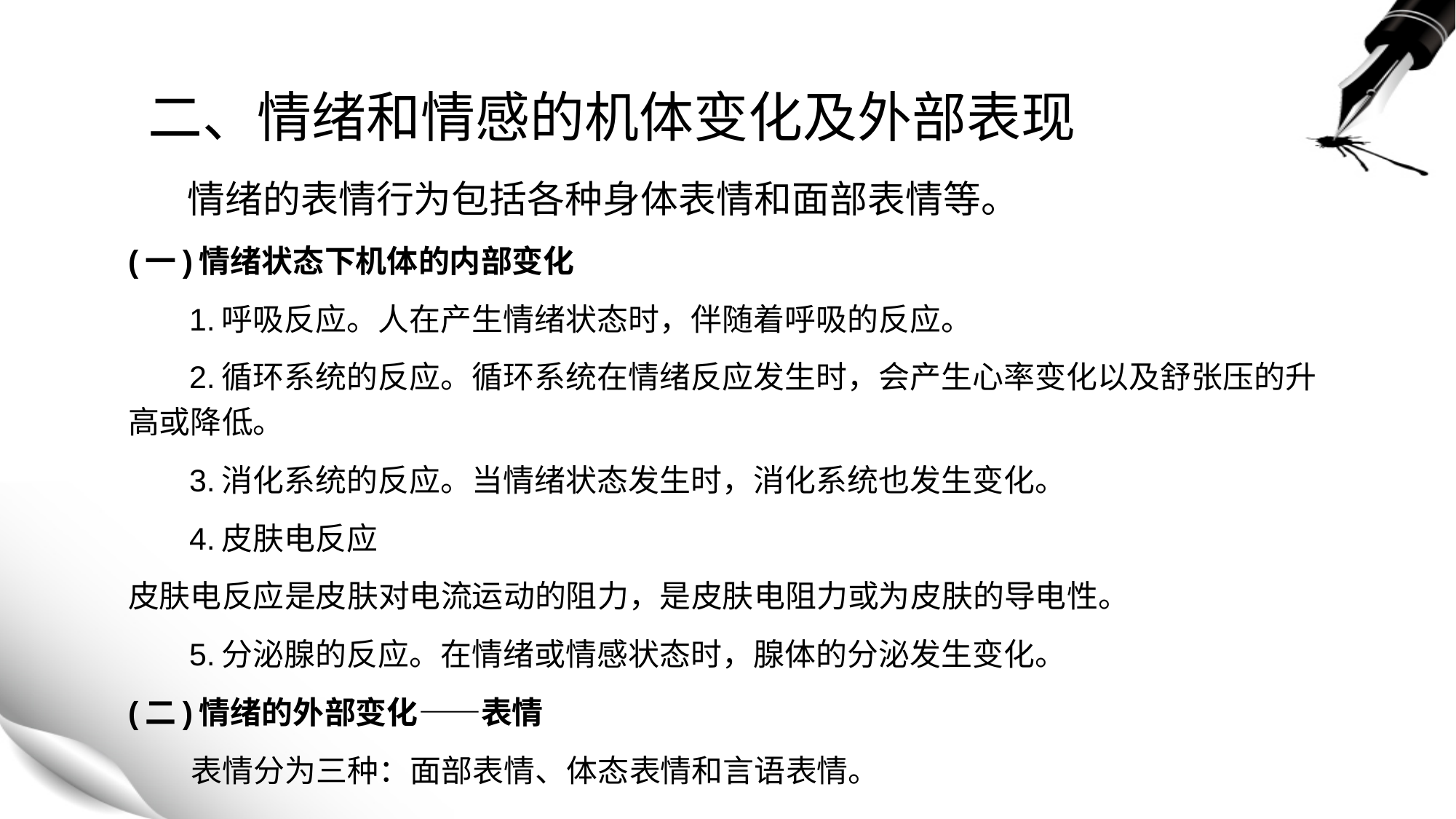

# 二、情绪和情感的机体变化及外部表现
      情绪的表情行为包括各种身体表情和面部表情等。
(一)情绪状态下机体的内部变化
       1.呼吸反应。人在产生情绪状态时，伴随着呼吸的反应。
       2.循环系统的反应。循环系统在情绪反应发生时，会产生心率变化以及舒张压的升高或降低。
       3.消化系统的反应。当情绪状态发生时，消化系统也发生变化。
       4.皮肤电反应
皮肤电反应是皮肤对电流运动的阻力，是皮肤电阻力或为皮肤的导电性。
       5.分泌腺的反应。在情绪或情感状态时，腺体的分泌发生变化。
(二)情绪的外部变化——表情
        表情分为三种：面部表情、体态表情和言语表情。